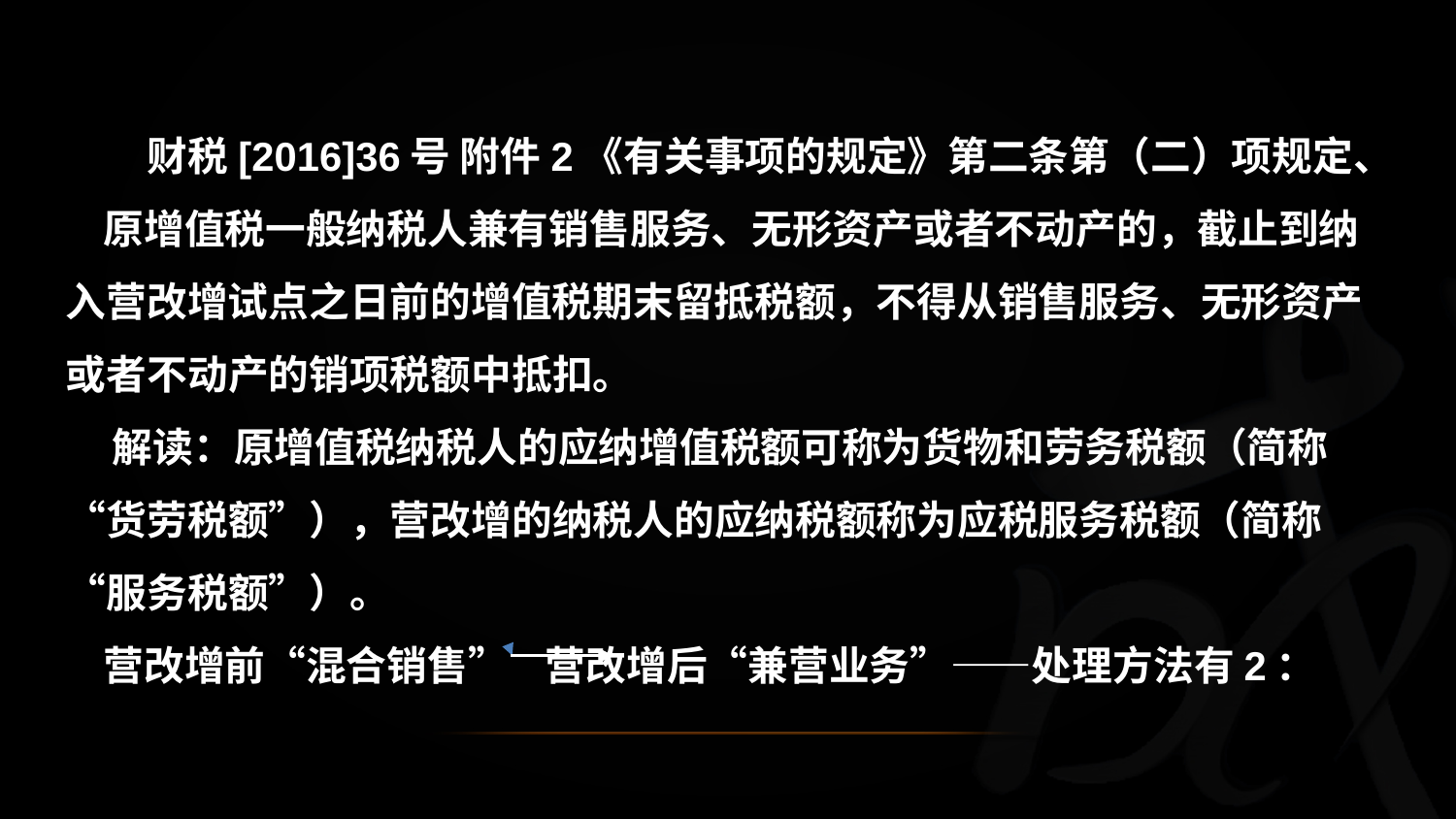

财税[2016]36号 附件2《有关事项的规定》第二条第（二）项规定、
   原增值税一般纳税人兼有销售服务、无形资产或者不动产的，截止到纳入营改增试点之日前的增值税期末留抵税额，不得从销售服务、无形资产或者不动产的销项税额中抵扣。
    解读：原增值税纳税人的应纳增值税额可称为货物和劳务税额（简称“货劳税额”），营改增的纳税人的应纳税额称为应税服务税额（简称“服务税额”）。
   营改增前“混合销售”    营改增后“兼营业务”——处理方法有2：